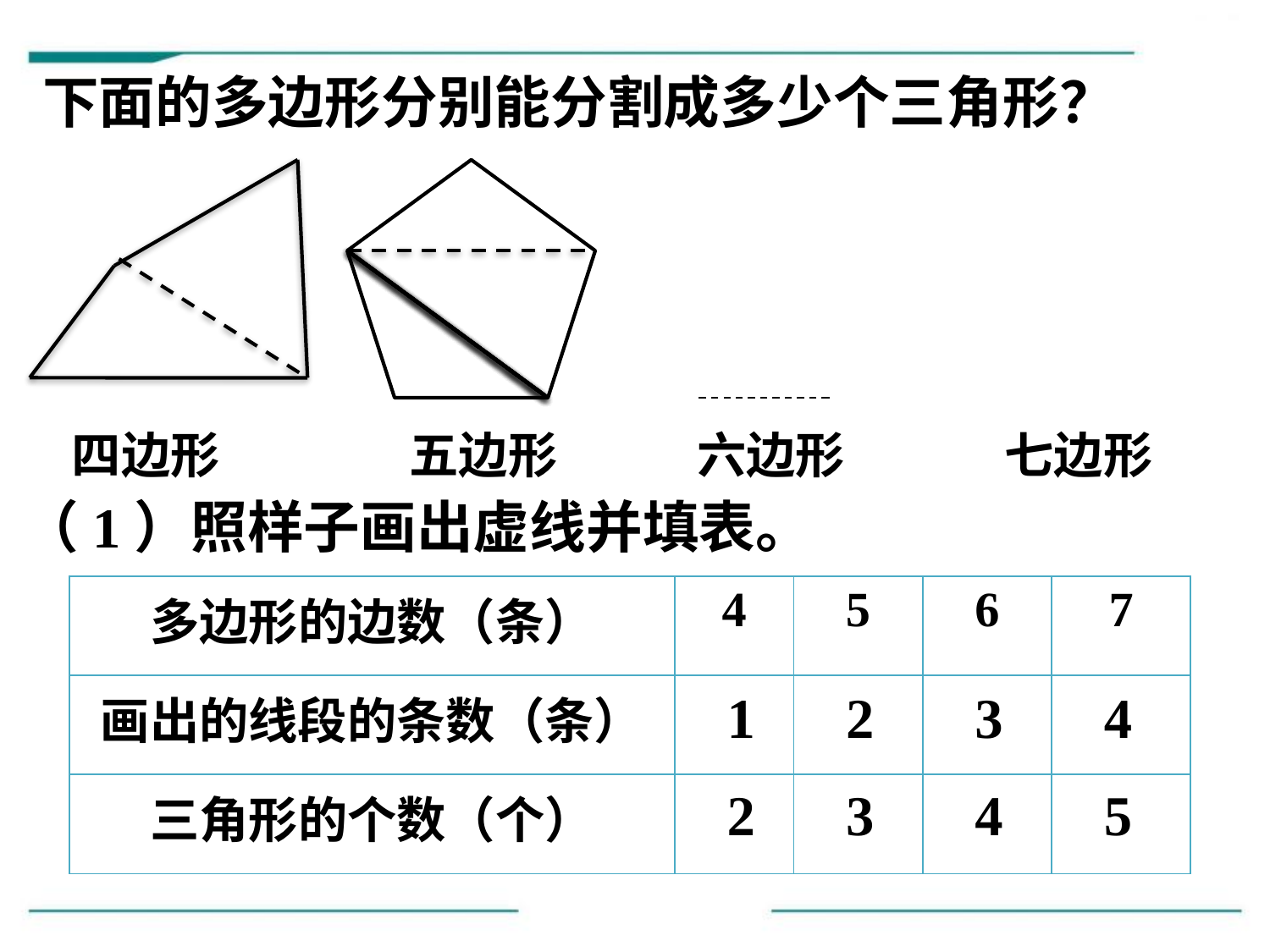

下面的多边形分别能分割成多少个三角形？

四边形
五边形
六边形
七边形
（1）照样子画出虚线并填表。
| 多边形的边数（条） | 4 | 5 | 6 | 7 |
| --- | --- | --- | --- | --- |
| 画出的线段的条数（条） |  |  |  |  |
| 三角形的个数（个） |  |  |  |  |
1
2
3
4
2
3
4
5